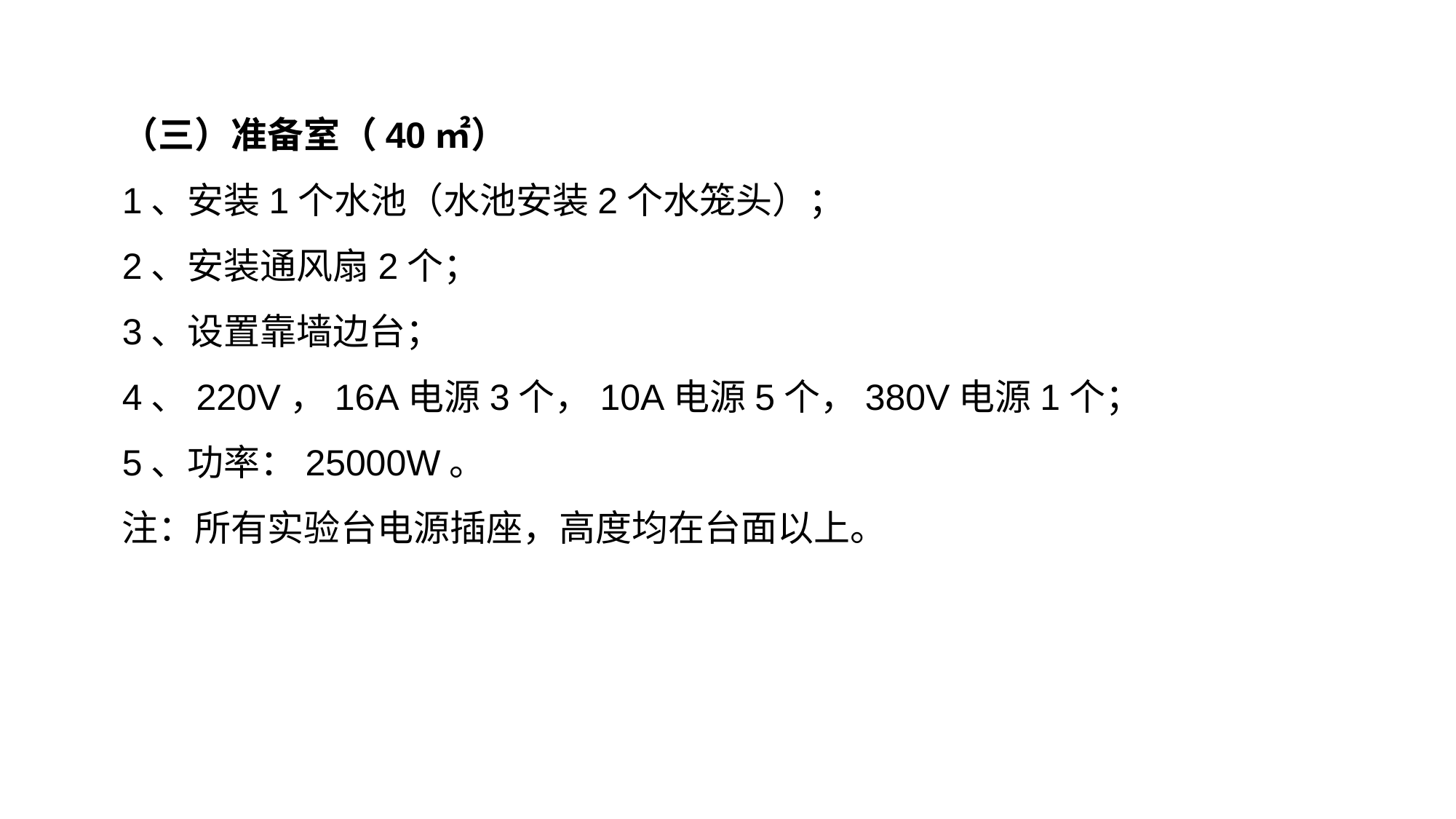

（三）准备室（40㎡）
1、安装1个水池（水池安装2个水笼头）；
2、安装通风扇2个；
3、设置靠墙边台；
4、220V，16A电源3个，10A电源5个，380V电源1个；
5、功率：25000W。
注：所有实验台电源插座，高度均在台面以上。